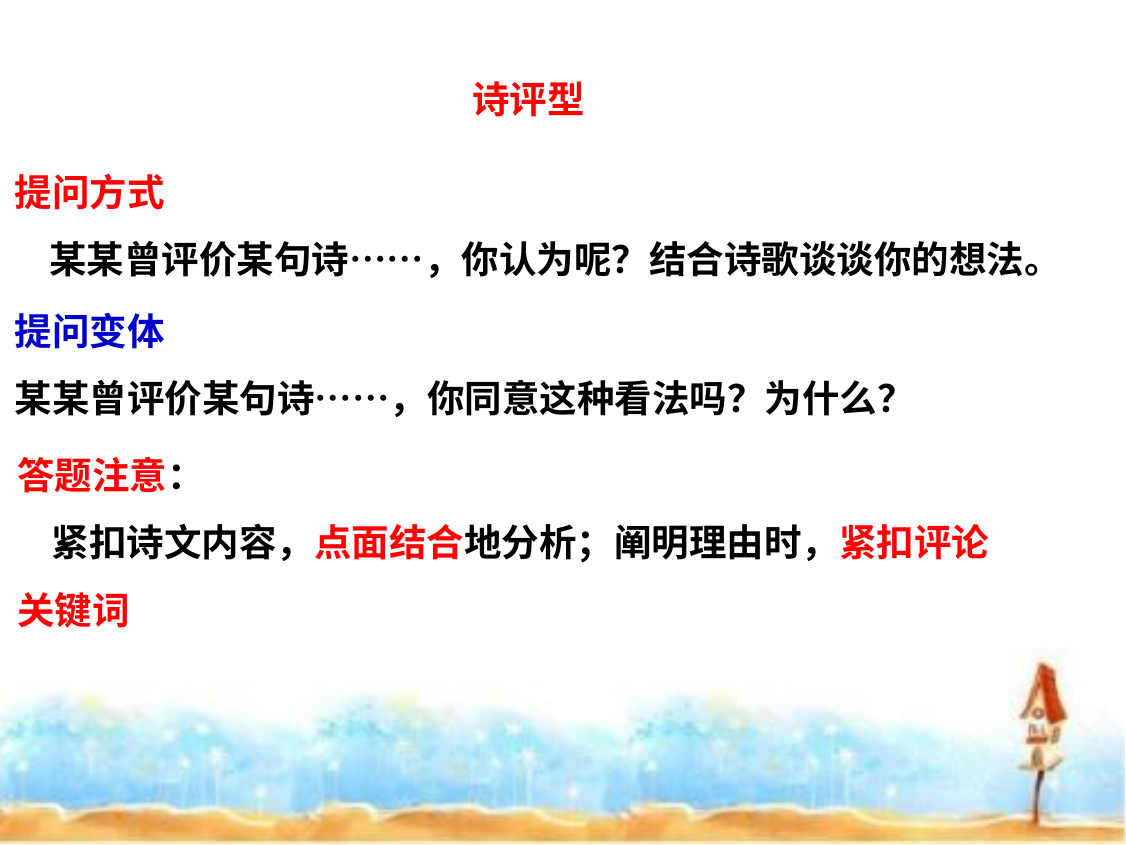

诗评型
提问方式
   某某曾评价某句诗……，你认为呢？结合诗歌谈谈你的想法。
提问变体
某某曾评价某句诗……，你同意这种看法吗？为什么？

答题注意：
   紧扣诗文内容，点面结合地分析；阐明理由时，紧扣评论关键词